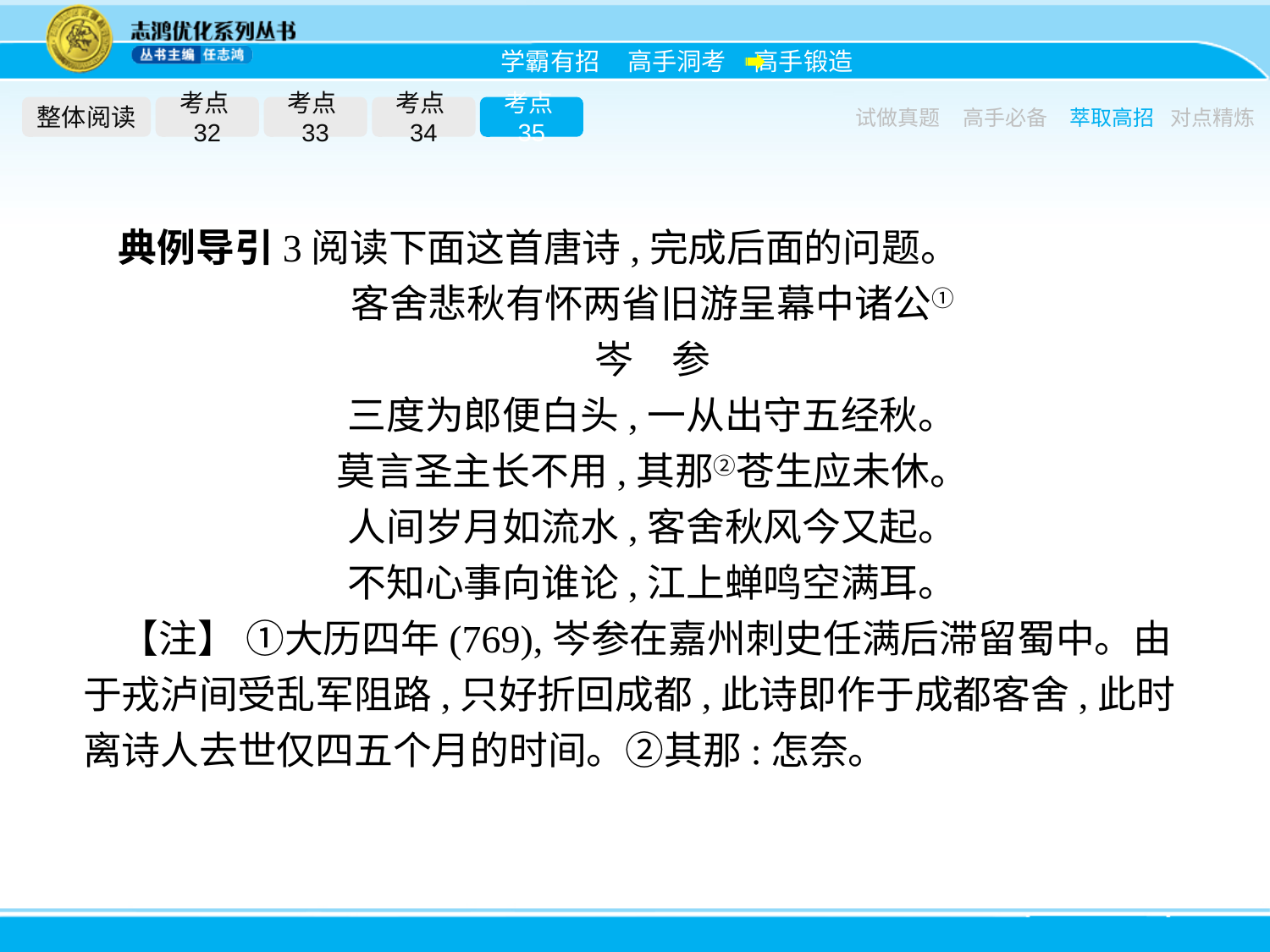

整体阅读
考点32
考点33
考点34
考点35
试做真题
高手必备
萃取高招
对点精炼
典例导引3阅读下面这首唐诗,完成后面的问题。
客舍悲秋有怀两省旧游呈幕中诸公①
岑　参
三度为郎便白头,一从出守五经秋。
莫言圣主长不用,其那②苍生应未休。
人间岁月如流水,客舍秋风今又起。
不知心事向谁论,江上蝉鸣空满耳。
【注】 ①大历四年(769),岑参在嘉州刺史任满后滞留蜀中。由于戎泸间受乱军阻路,只好折回成都,此诗即作于成都客舍,此时离诗人去世仅四五个月的时间。②其那:怎奈。